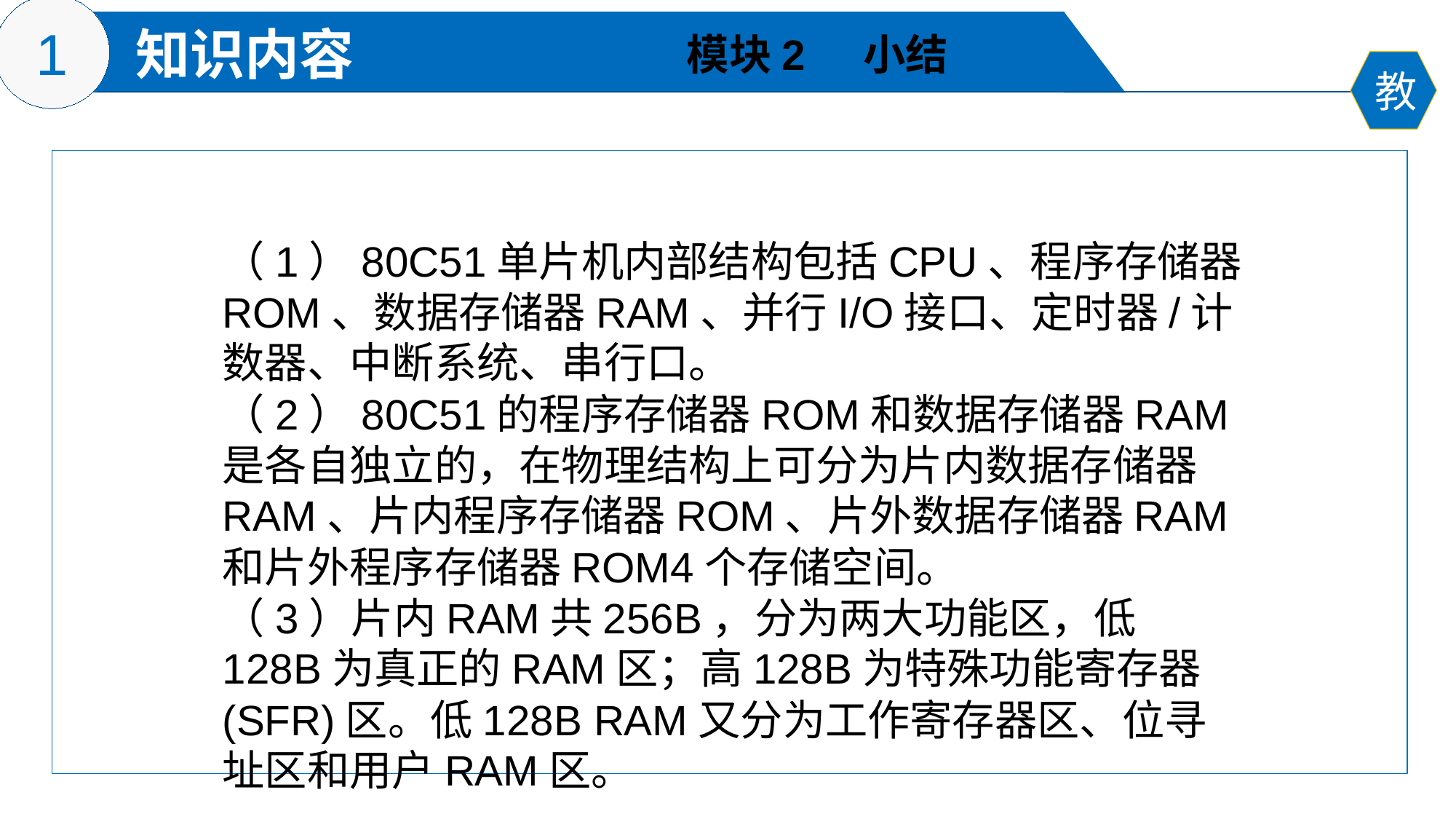

模块2    小结

（1）80C51单片机内部结构包括CPU、程序存储器ROM、数据存储器RAM、并行I/O接口、定时器/计数器、中断系统、串行口。
（2）80C51的程序存储器ROM和数据存储器RAM是各自独立的，在物理结构上可分为片内数据存储器RAM、片内程序存储器ROM、片外数据存储器RAM和片外程序存储器ROM4个存储空间。
（3）片内RAM共256B，分为两大功能区，低128B为真正的RAM区；高128B为特殊功能寄存器(SFR)区。低128B RAM又分为工作寄存器区、位寻址区和用户RAM区。